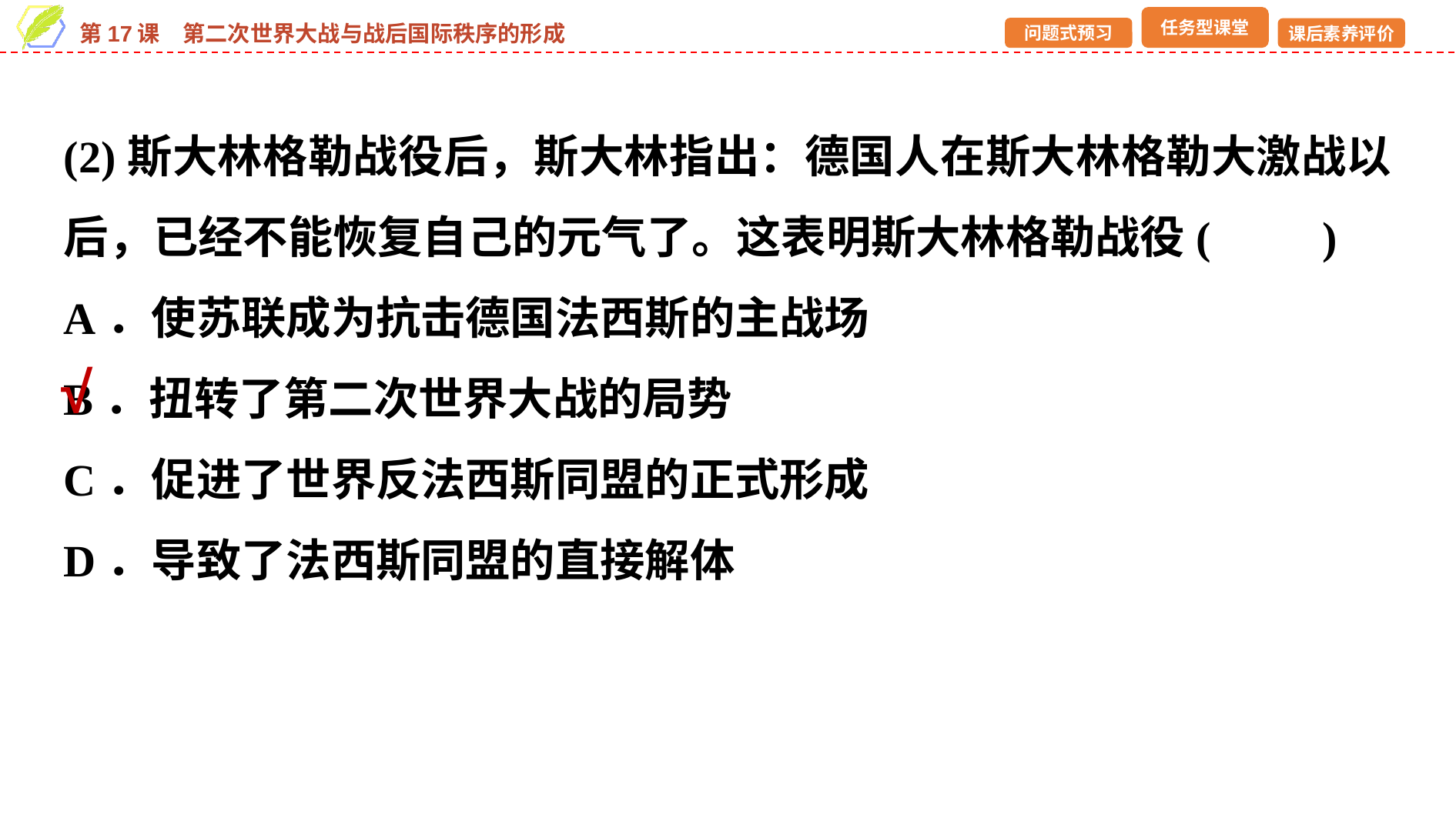

(2)斯大林格勒战役后，斯大林指出：德国人在斯大林格勒大激战以后，已经不能恢复自己的元气了。这表明斯大林格勒战役(　　)
A．使苏联成为抗击德国法西斯的主战场
B．扭转了第二次世界大战的局势
C．促进了世界反法西斯同盟的正式形成
D．导致了法西斯同盟的直接解体
√